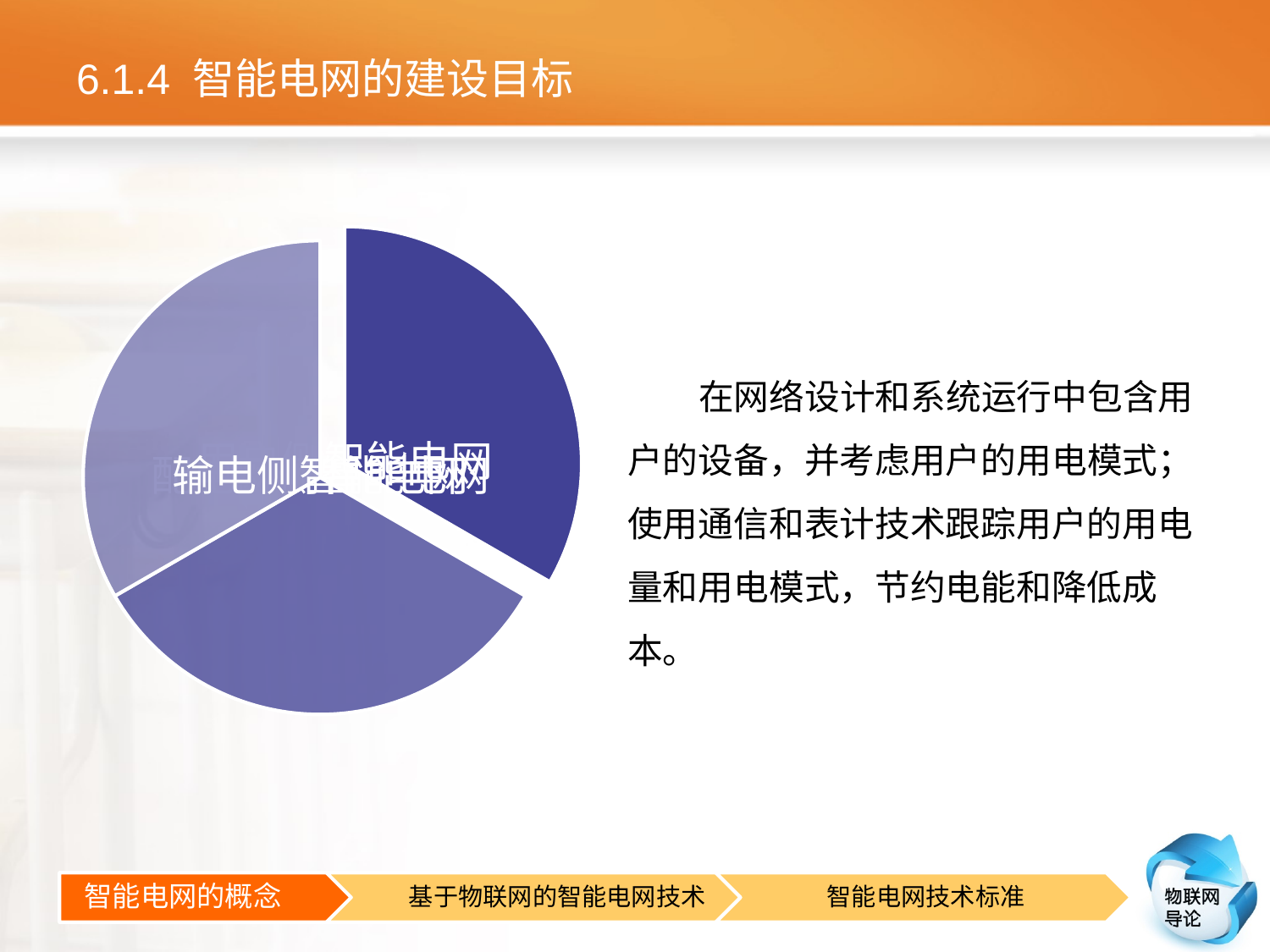

# 6.1.4 智能电网的建设目标
用户侧智能电网
配电网侧智能电网
输电侧智能电网
        在网络设计和系统运行中包含用户的设备，并考虑用户的用电模式；使用通信和表计技术跟踪用户的用电量和用电模式，节约电能和降低成本。